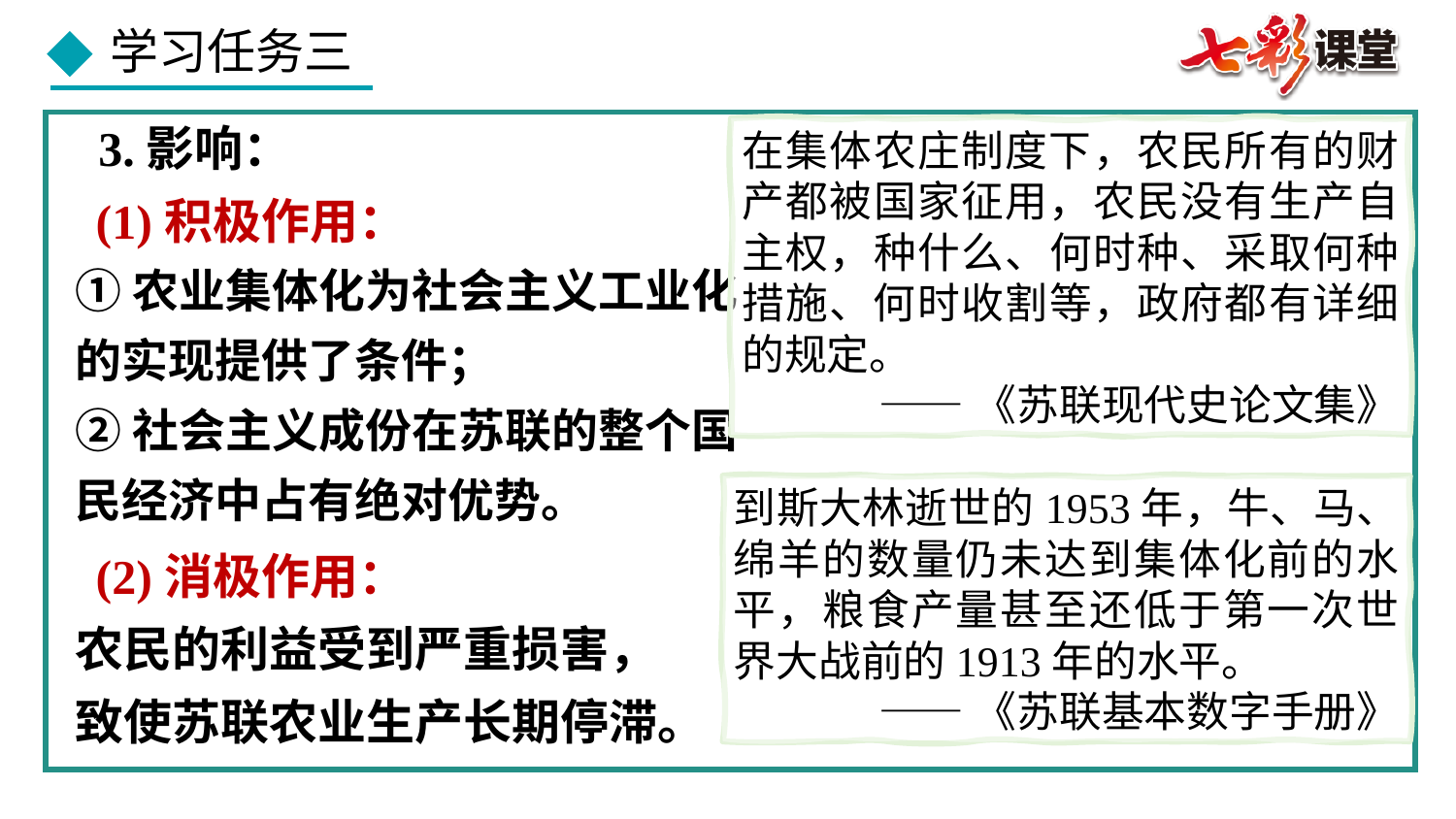

3.影响：
在集体农庄制度下，农民所有的财产都被国家征用，农民没有生产自主权，种什么、何时种、采取何种措施、何时收割等，政府都有详细的规定。
——《苏联现代史论文集》
(1)积极作用：
①农业集体化为社会主义工业化的实现提供了条件；
②社会主义成份在苏联的整个国民经济中占有绝对优势。
到斯大林逝世的1953年，牛、马、绵羊的数量仍未达到集体化前的水平，粮食产量甚至还低于第一次世界大战前的1913年的水平。
——《苏联基本数字手册》
(2)消极作用：
农民的利益受到严重损害，
致使苏联农业生产长期停滞。